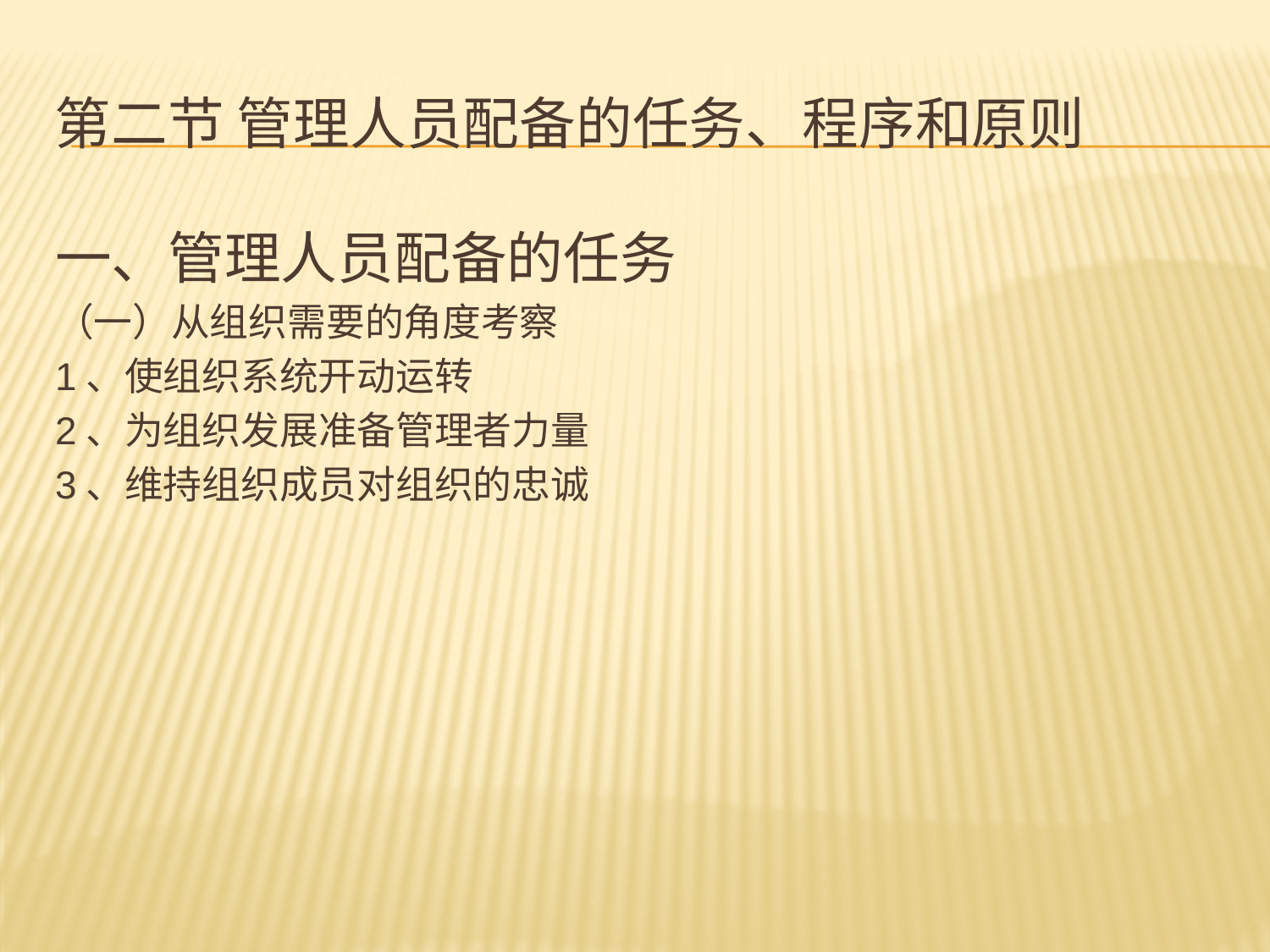

# 第二节 管理人员配备的任务、程序和原则
一、管理人员配备的任务
（一）从组织需要的角度考察
1、使组织系统开动运转
2、为组织发展准备管理者力量
3、维持组织成员对组织的忠诚